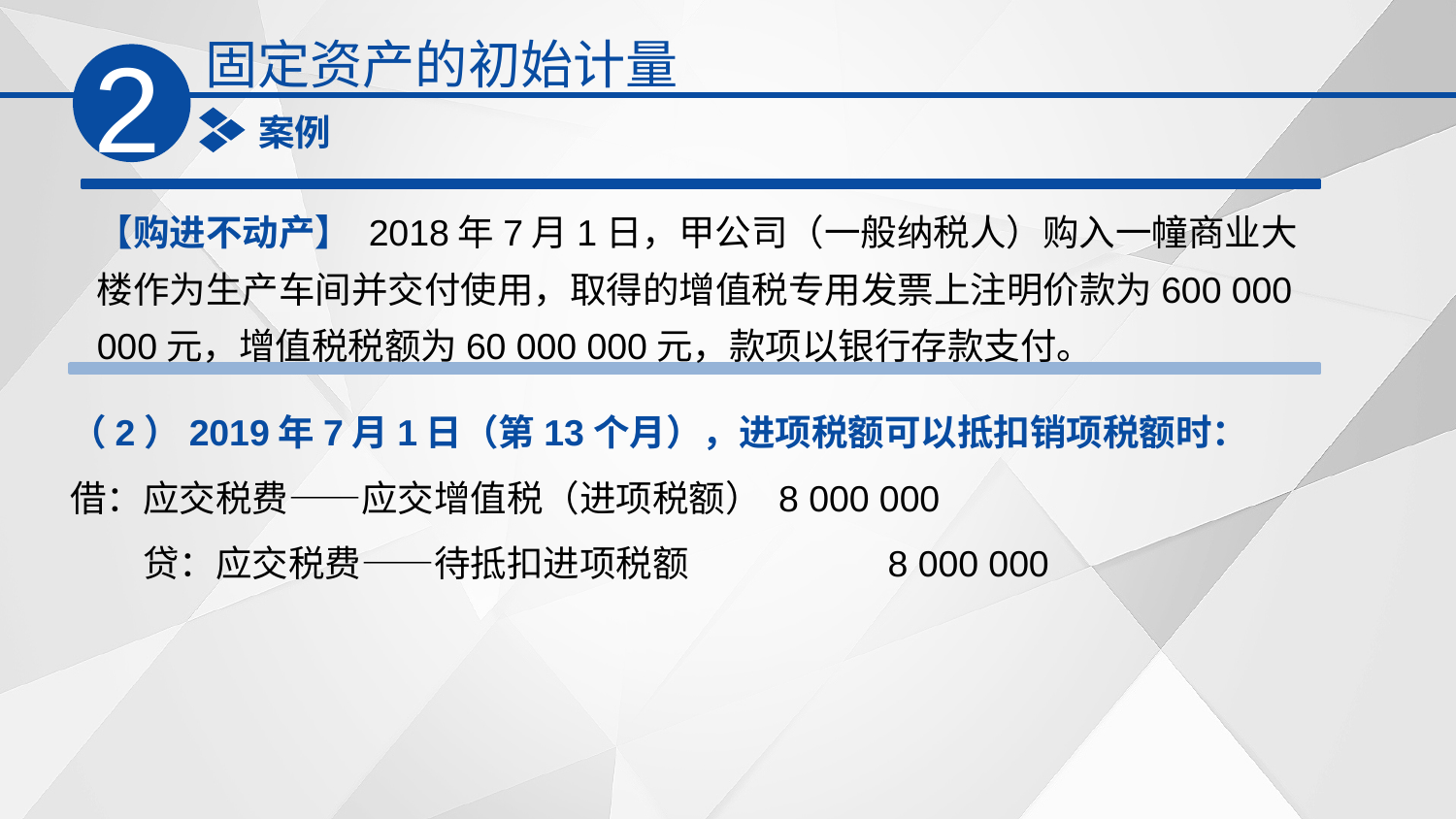

固定资产的初始计量
2

案例

【购进不动产】 2018年7月1日，甲公司（一般纳税人）购入一幢商业大楼作为生产车间并交付使用，取得的增值税专用发票上注明价款为600 000 000元，增值税税额为60 000 000元，款项以银行存款支付。

（2）2019年7月1日（第13个月），进项税额可以抵扣销项税额时：
借：应交税费——应交增值税（进项税额） 8 000 000
　　贷：应交税费——待抵扣进项税额　　 　　　8 000 000